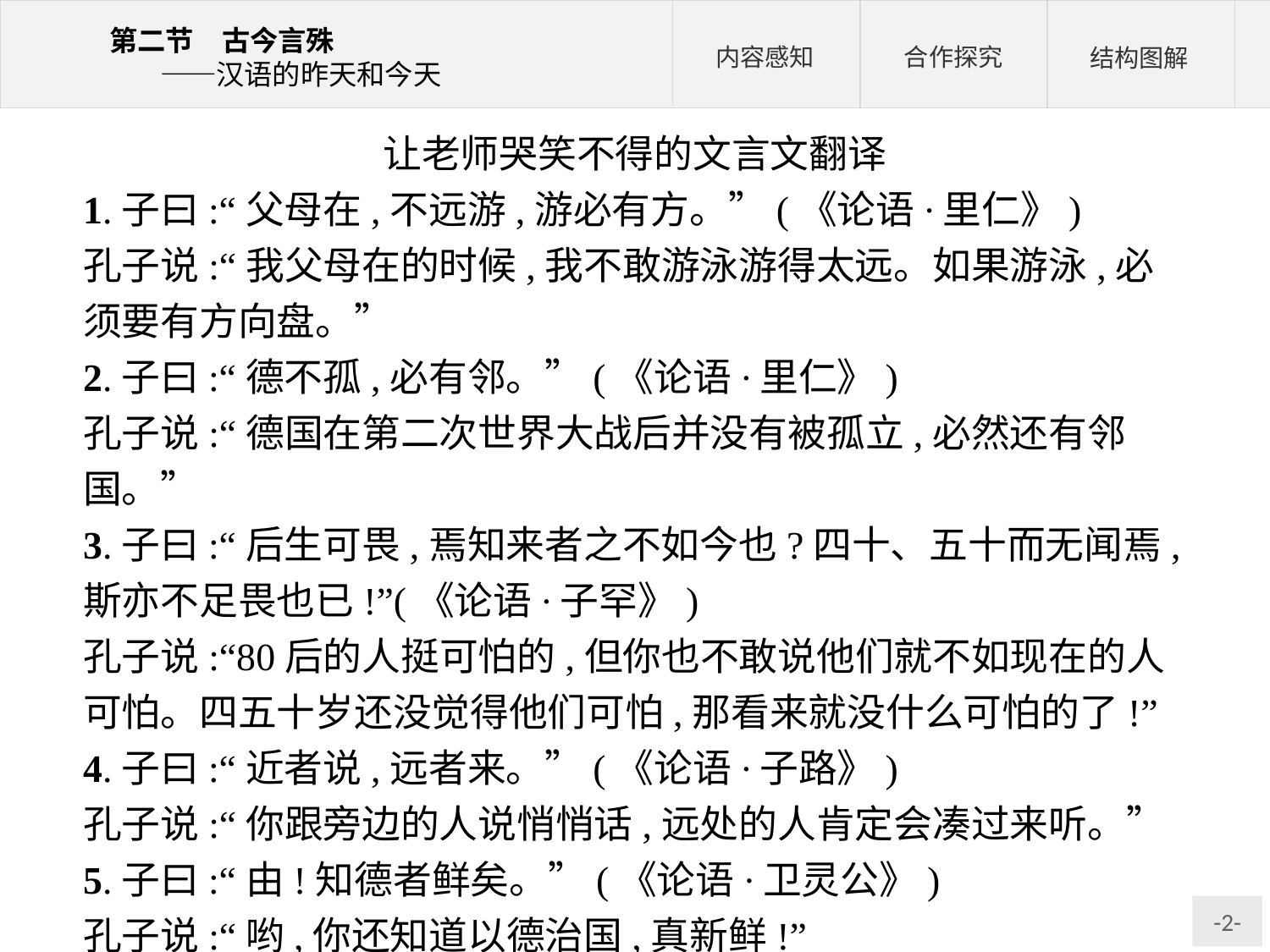

让老师哭笑不得的文言文翻译
1.子曰:“父母在,不远游,游必有方。”(《论语·里仁》)
孔子说:“我父母在的时候,我不敢游泳游得太远。如果游泳,必须要有方向盘。”
2.子曰:“德不孤,必有邻。”(《论语·里仁》)
孔子说:“德国在第二次世界大战后并没有被孤立,必然还有邻国。”
3.子曰:“后生可畏,焉知来者之不如今也?四十、五十而无闻焉,斯亦不足畏也已!”(《论语·子罕》)
孔子说:“80后的人挺可怕的,但你也不敢说他们就不如现在的人可怕。四五十岁还没觉得他们可怕,那看来就没什么可怕的了!”
4.子曰:“近者说,远者来。”(《论语·子路》)
孔子说:“你跟旁边的人说悄悄话,远处的人肯定会凑过来听。”
5.子曰:“由!知德者鲜矣。”(《论语·卫灵公》)
孔子说:“哟,你还知道以德治国,真新鲜!”